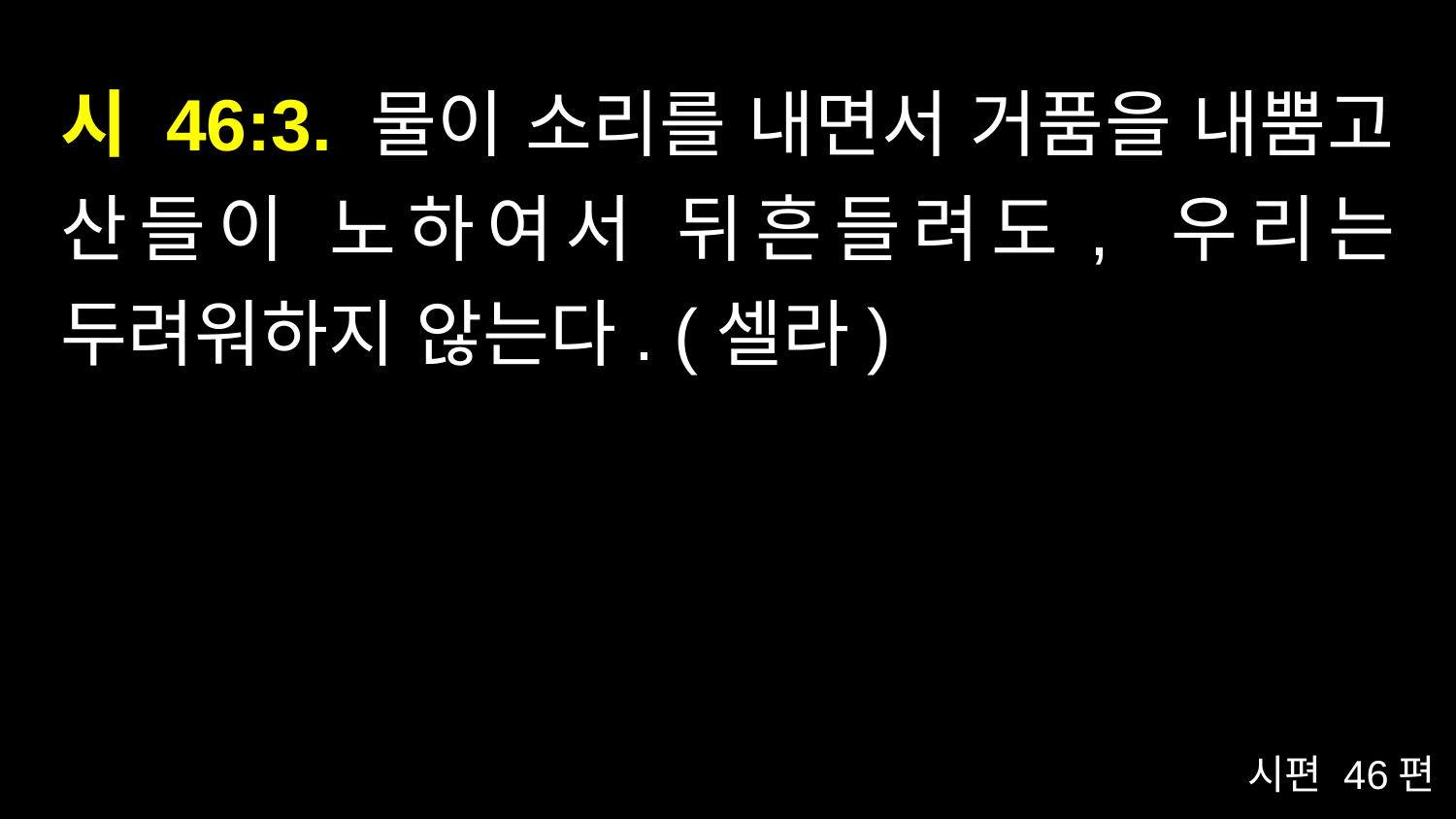

# 시 46:3. 물이 소리를 내면서 거품을 내뿜고 산들이 노하여서 뒤흔들려도, 우리는 두려워하지 않는다. (셀라)
시편 46편